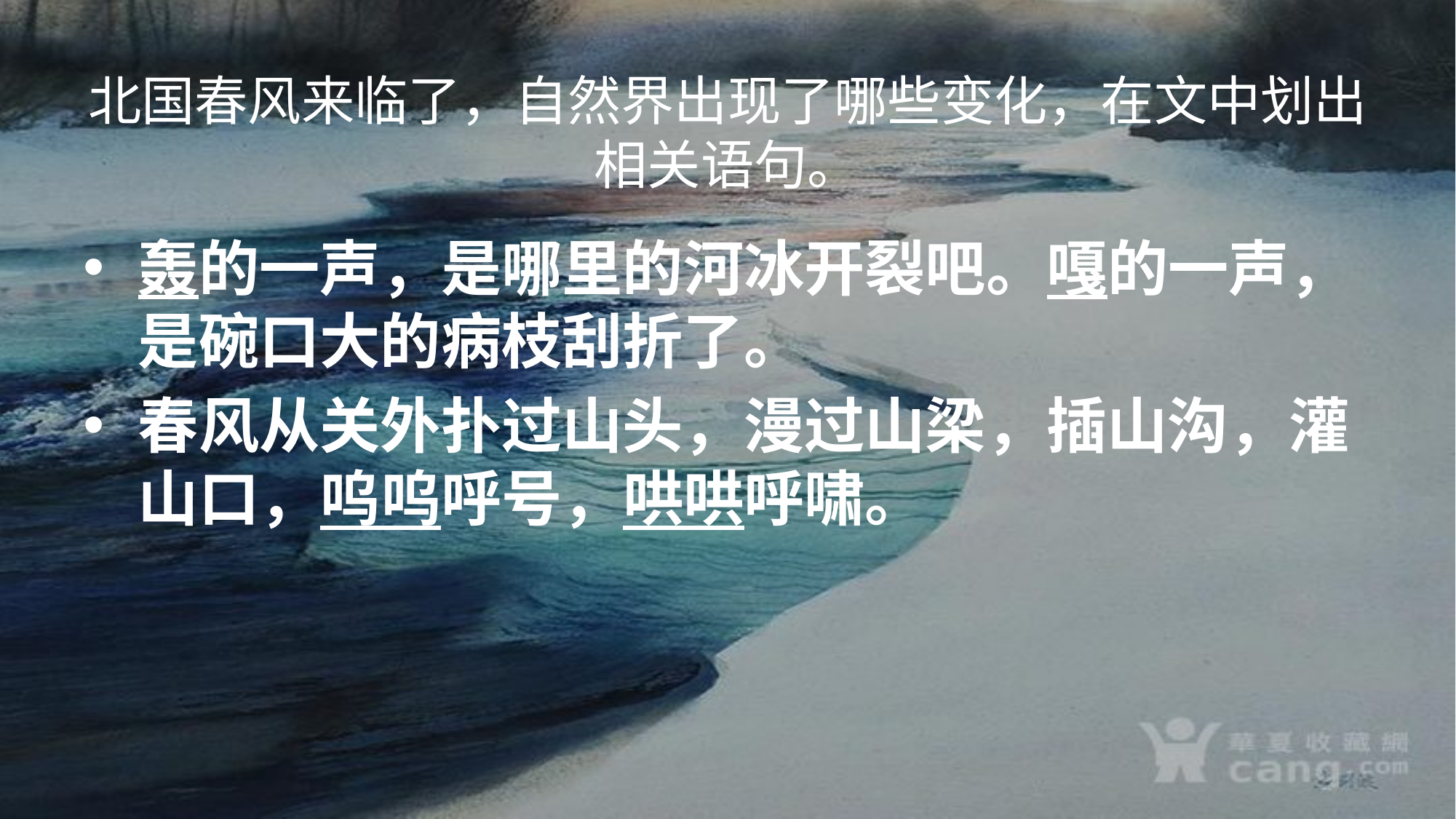

# 北国春风来临了，自然界出现了哪些变化，在文中划出相关语句。
轰的一声，是哪里的河冰开裂吧。嘎的一声，是碗口大的病枝刮折了。
春风从关外扑过山头，漫过山梁，插山沟，灌山口，呜呜呼号，哄哄呼啸。